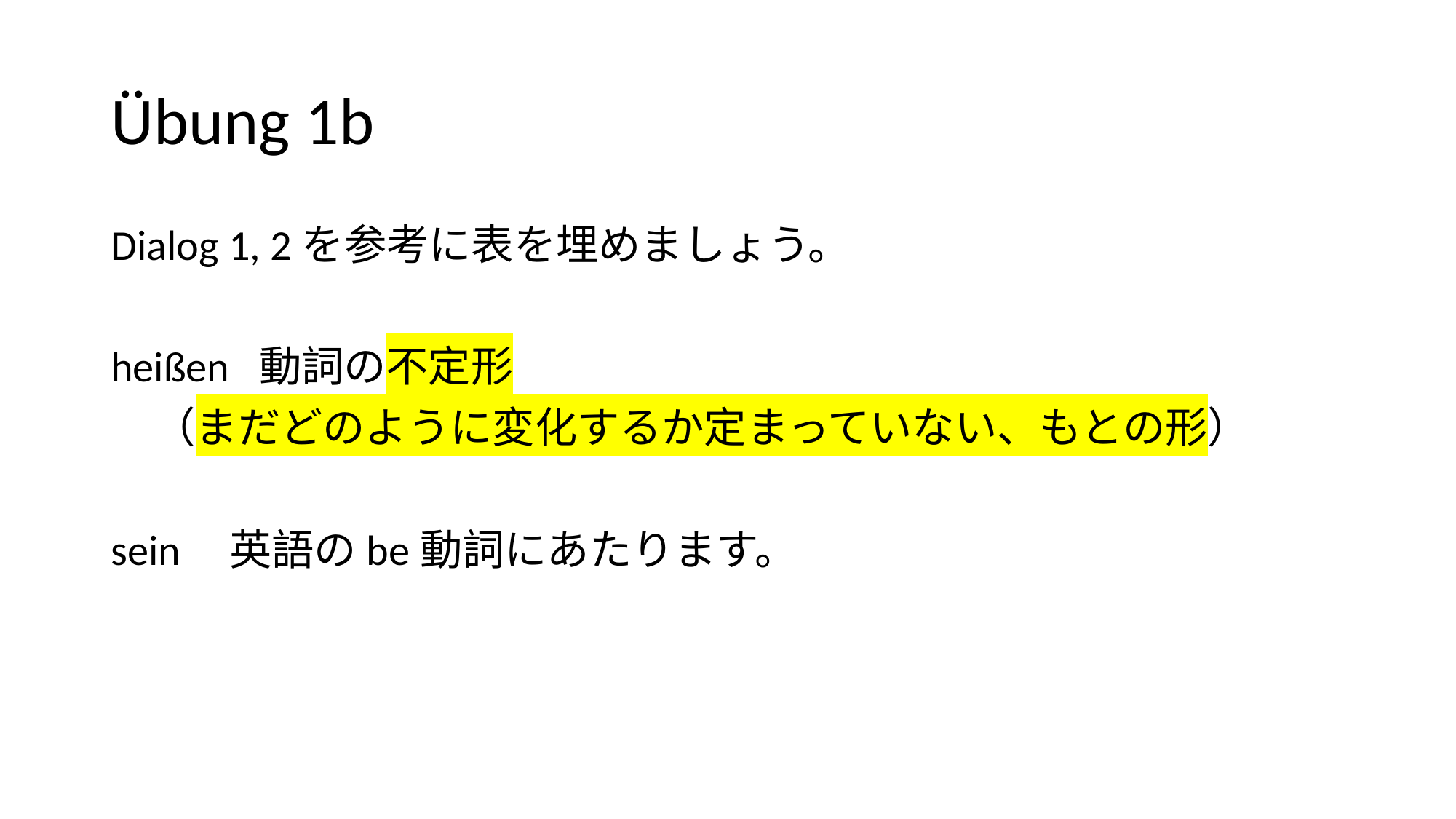

# Übung 1b
Dialog 1, 2を参考に表を埋めましょう。

heißen  動詞の不定形
　（まだどのように変化するか定まっていない、もとの形）

sein    英語のbe動詞にあたります。